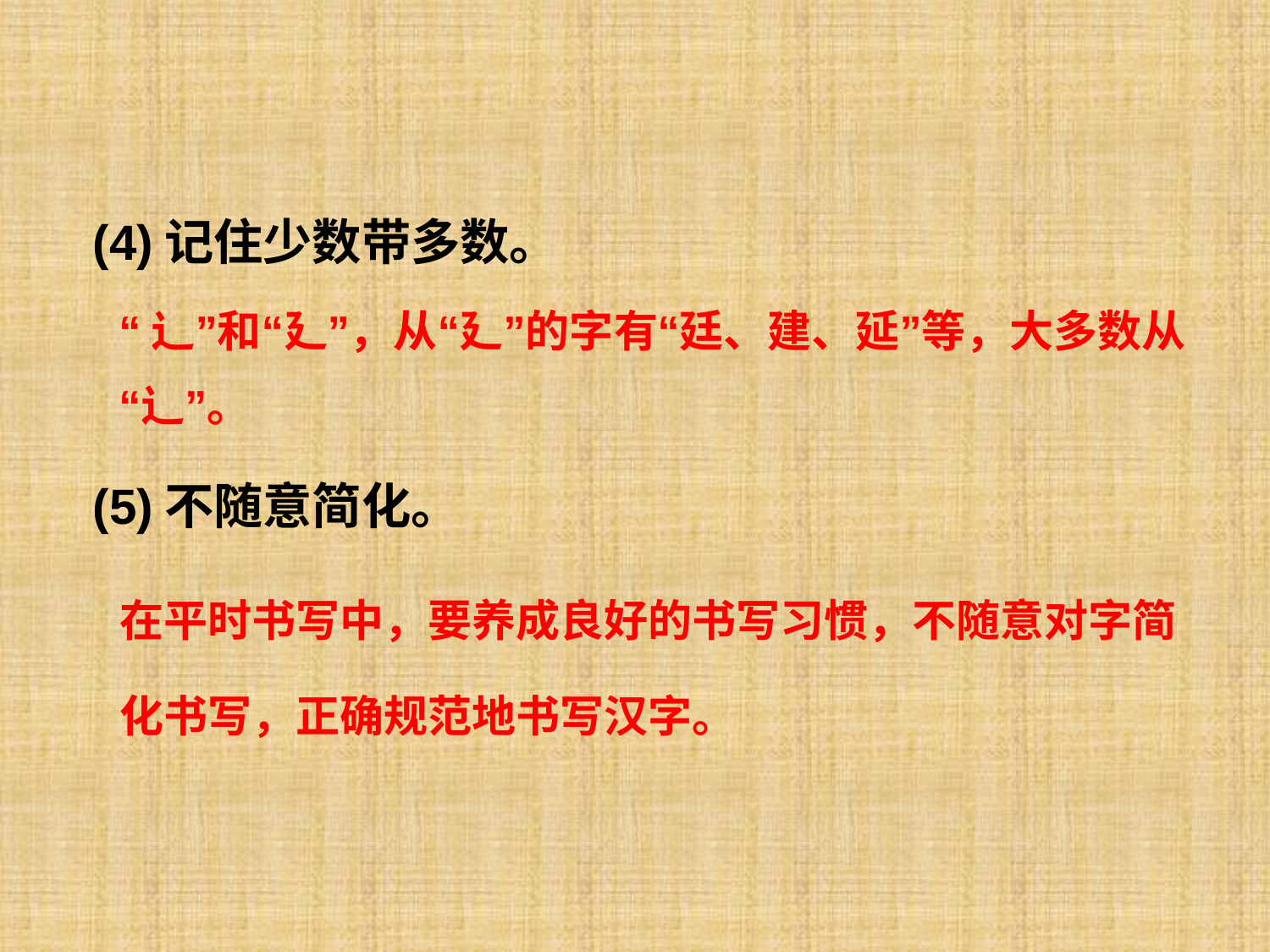

# (4)记住少数带多数。 (5)不随意简化。
“辶”和“廴”，从“廴”的字有“廷、建、延”等，大多数从“辶”。
在平时书写中，要养成良好的书写习惯，不随意对字简化书写，正确规范地书写汉字。